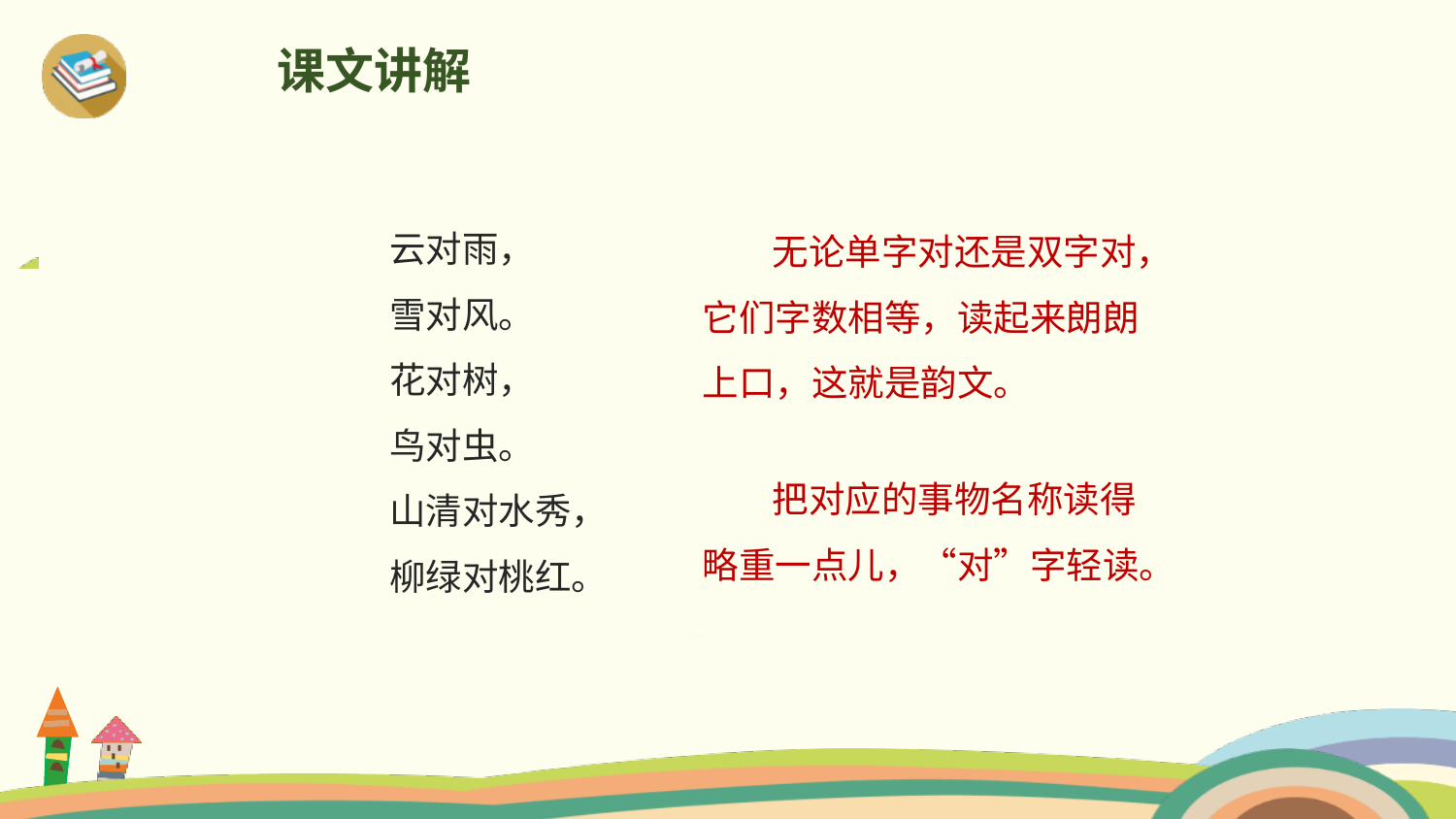

课文讲解
云对雨，
雪对风。
花对树，
鸟对虫。
山清对水秀，
柳绿对桃红。
   无论单字对还是双字对，它们字数相等，读起来朗朗上口，这就是韵文。
   把对应的事物名称读得略重一点儿，“对”字轻读。